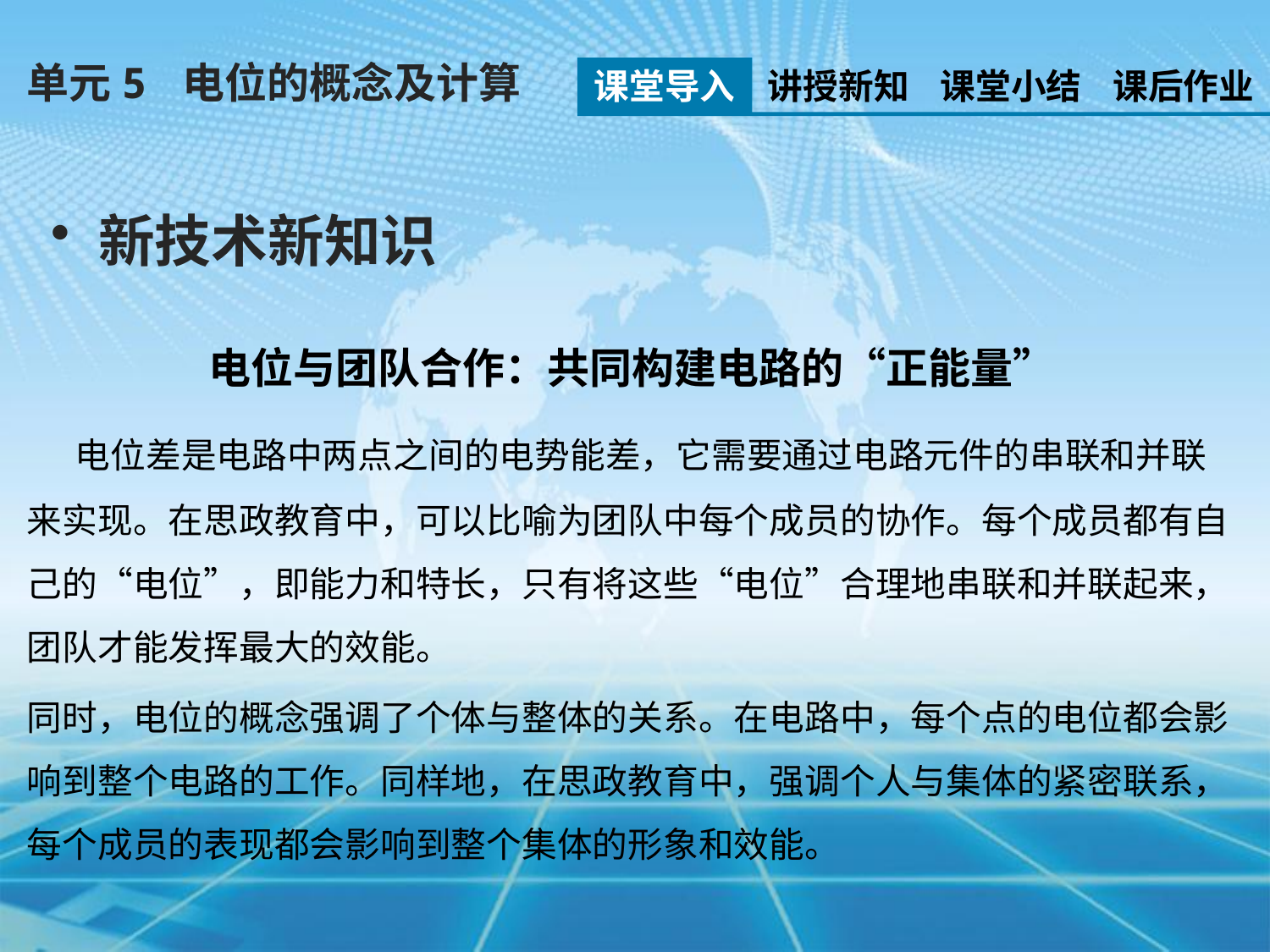

单元5 电位的概念及计算
课堂导入
讲授新知
课堂小结
课后作业
新技术新知识
电位与团队合作：共同构建电路的“正能量”
    电位差是电路中两点之间的电势能差，它需要通过电路元件的串联和并联来实现。在思政教育中，可以比喻为团队中每个成员的协作。每个成员都有自己的“电位”，即能力和特长，只有将这些“电位”合理地串联和并联起来，团队才能发挥最大的效能。
同时，电位的概念强调了个体与整体的关系。在电路中，每个点的电位都会影响到整个电路的工作。同样地，在思政教育中，强调个人与集体的紧密联系，每个成员的表现都会影响到整个集体的形象和效能。